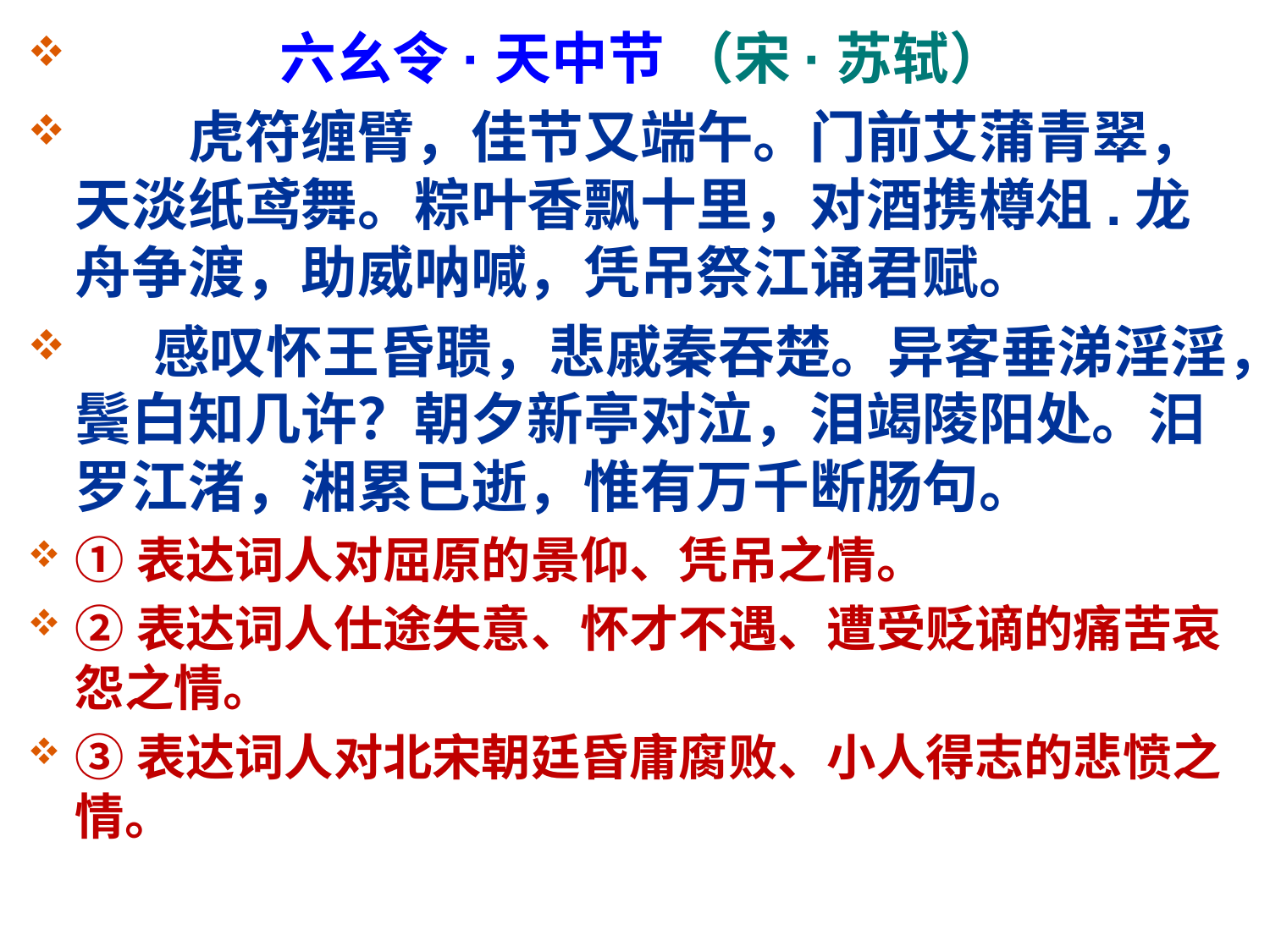

六幺令·天中节 （宋·苏轼）
　　虎符缠臂，佳节又端午。门前艾蒲青翠，天淡纸鸢舞。粽叶香飘十里，对酒携樽俎.龙舟争渡，助威呐喊，凭吊祭江诵君赋。
     感叹怀王昏聩，悲戚秦吞楚。异客垂涕淫淫，鬓白知几许？朝夕新亭对泣，泪竭陵阳处。汨罗江渚，湘累已逝，惟有万千断肠句。
①表达词人对屈原的景仰、凭吊之情。
②表达词人仕途失意、怀才不遇、遭受贬谪的痛苦哀怨之情。
③表达词人对北宋朝廷昏庸腐败、小人得志的悲愤之情。